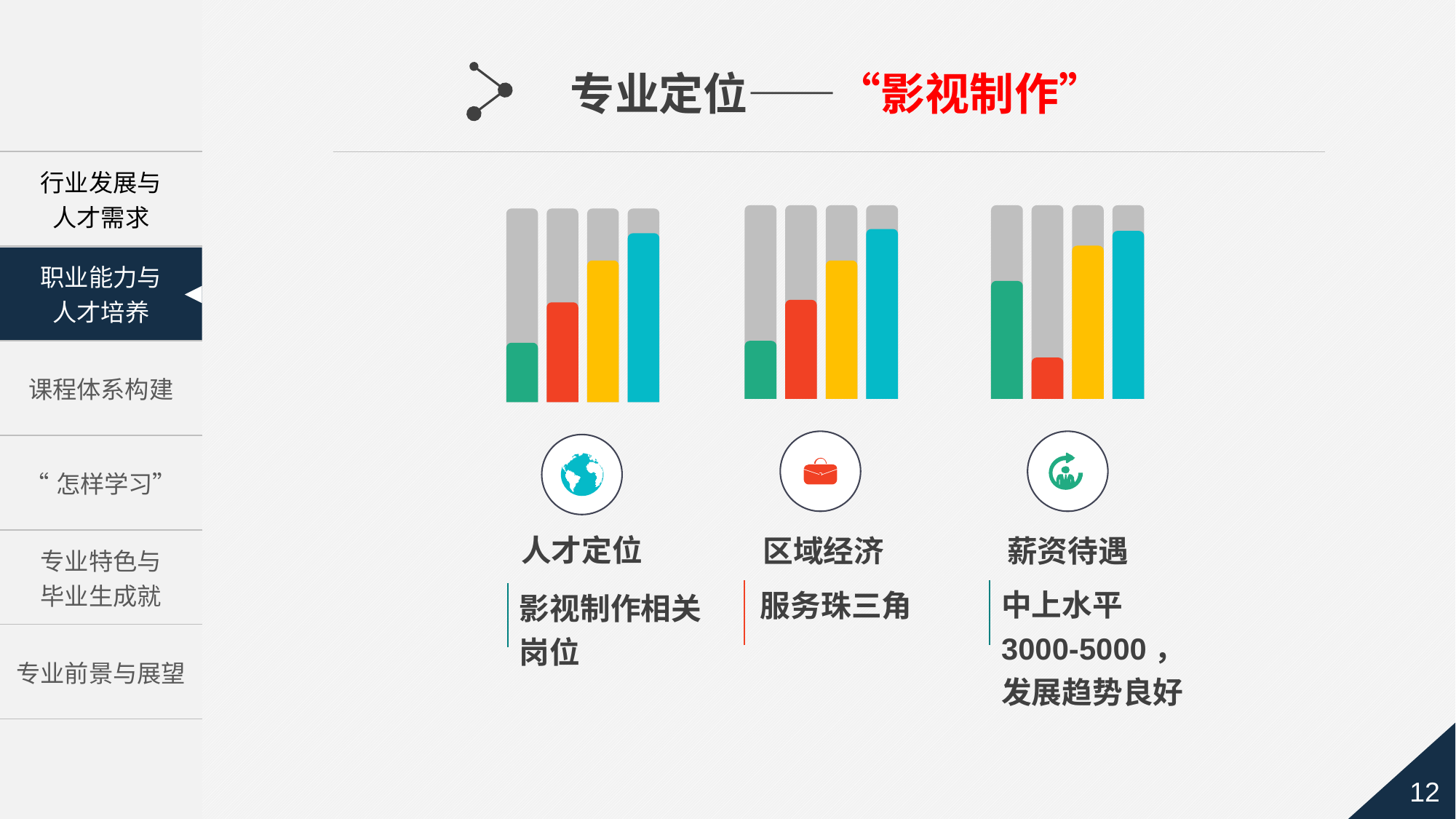

专业定位——“影视制作”

人才定位
区域经济
薪资待遇
服务珠三角
中上水平3000-5000，发展趋势良好
影视制作相关岗位